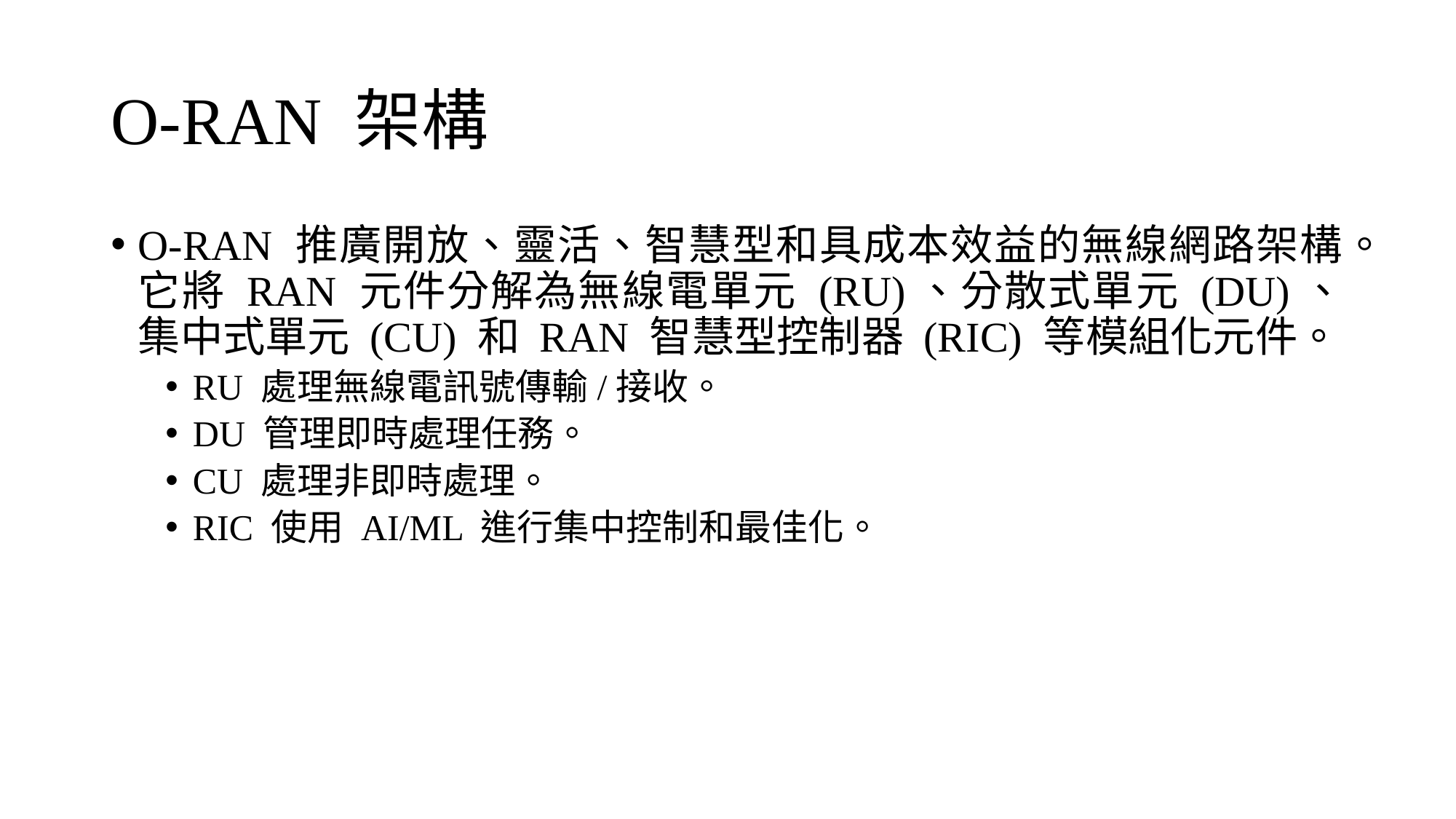

# O-RAN 架構
O-RAN 推廣開放、靈活、智慧型和具成本效益的無線網路架構。它將 RAN 元件分解為無線電單元 (RU)、分散式單元 (DU)、集中式單元 (CU) 和 RAN 智慧型控制器 (RIC) 等模組化元件。
RU 處理無線電訊號傳輸/接收。
DU 管理即時處理任務。
CU 處理非即時處理。
RIC 使用 AI/ML 進行集中控制和最佳化。